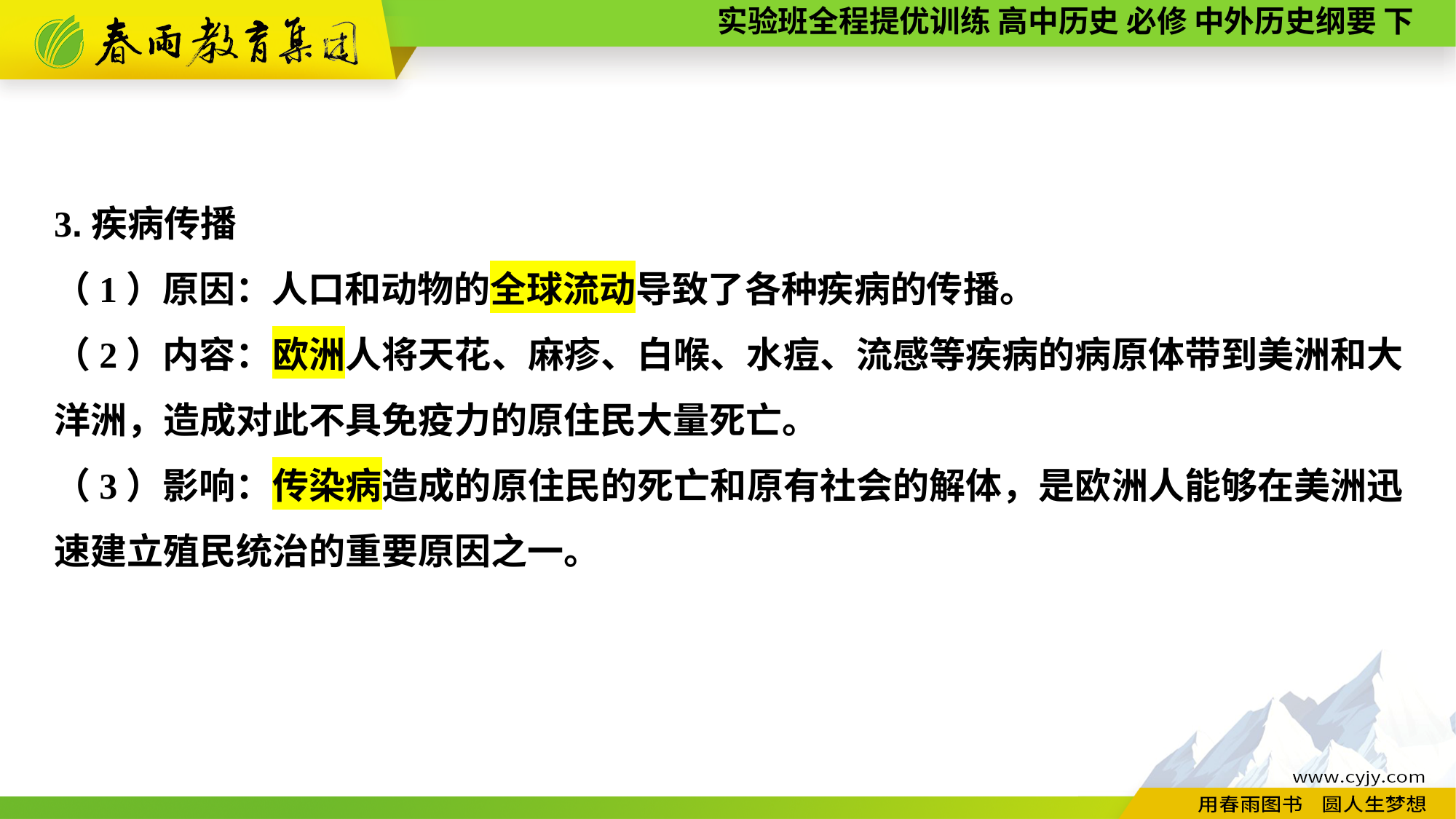

3.疾病传播
（1）原因：人口和动物的全球流动导致了各种疾病的传播。
（2）内容：欧洲人将天花、麻疹、白喉、水痘、流感等疾病的病原体带到美洲和大洋洲，造成对此不具免疫力的原住民大量死亡。
（3）影响：传染病造成的原住民的死亡和原有社会的解体，是欧洲人能够在美洲迅速建立殖民统治的重要原因之一。